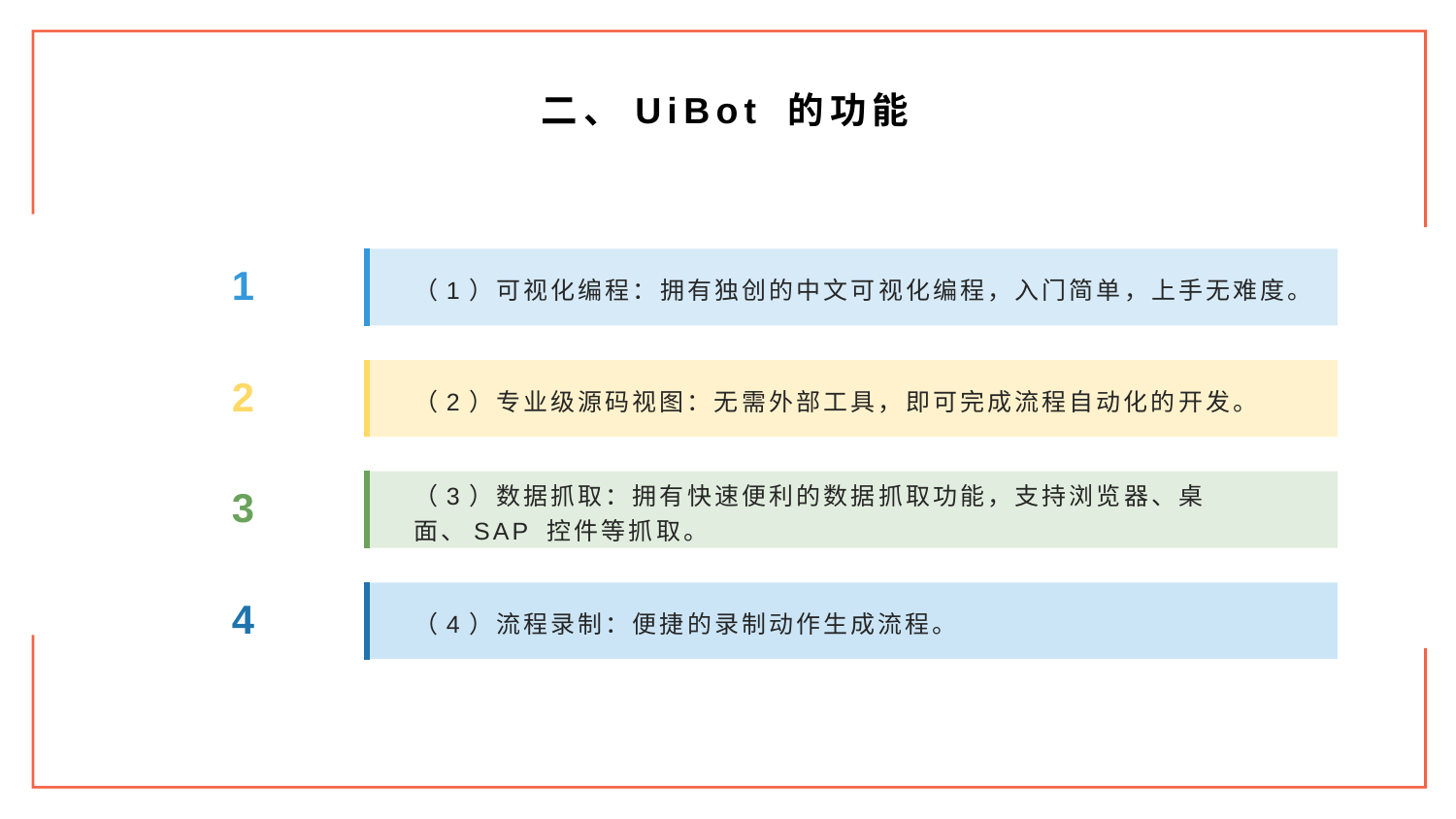

二、UiBot 的功能
（1）可视化编程：拥有独创的中文可视化编程，入门简单，上手无难度。

1
（2）专业级源码视图：无需外部工具，即可完成流程自动化的开发。

2
（3）数据抓取：拥有快速便利的数据抓取功能，支持浏览器、桌面、SAP 控件等抓取。

3
（4）流程录制：便捷的录制动作生成流程。

4